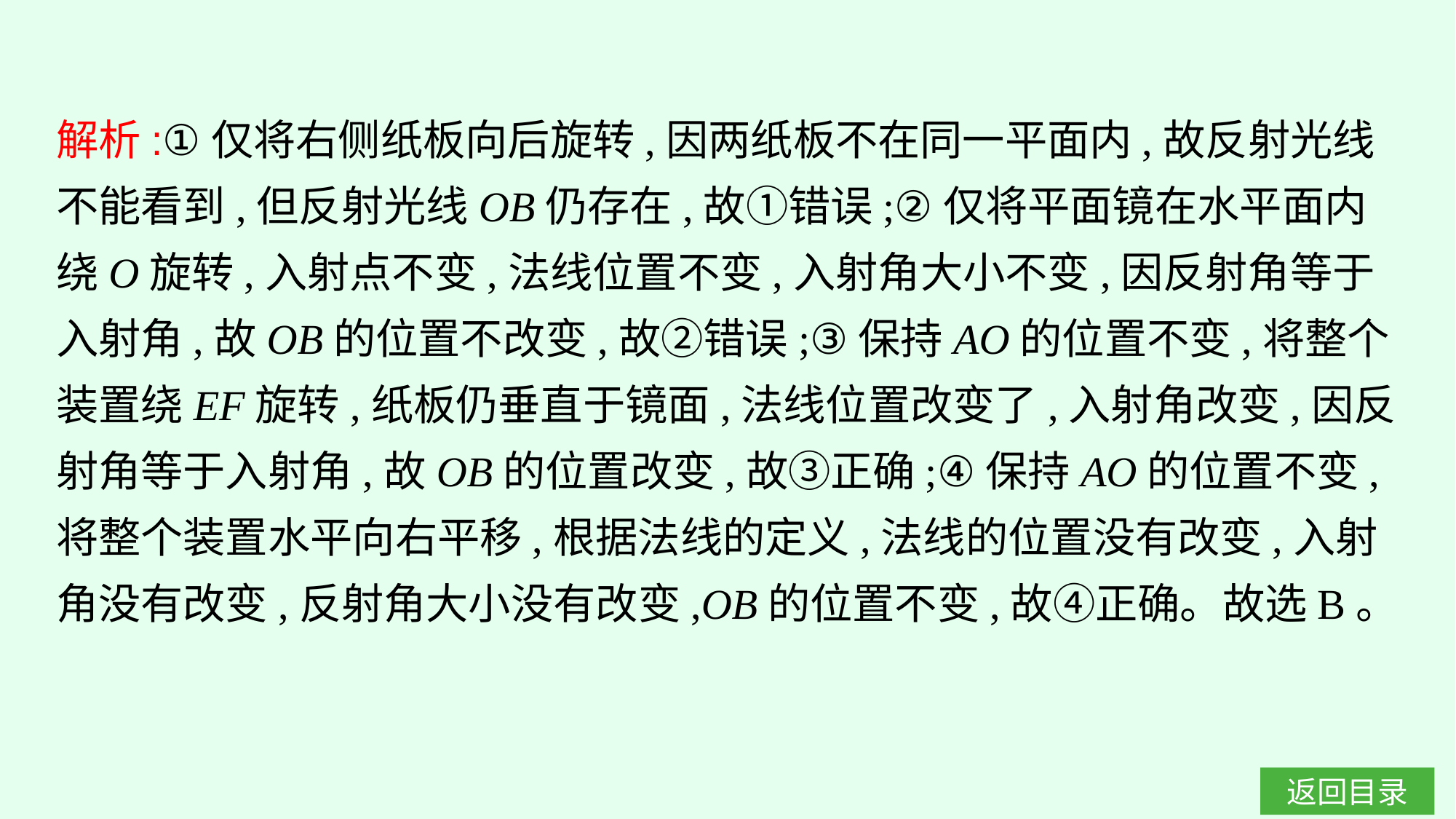

解析:①仅将右侧纸板向后旋转,因两纸板不在同一平面内,故反射光线不能看到,但反射光线OB仍存在,故①错误;②仅将平面镜在水平面内绕O旋转,入射点不变,法线位置不变,入射角大小不变,因反射角等于入射角,故OB的位置不改变,故②错误;③保持AO的位置不变,将整个装置绕EF旋转,纸板仍垂直于镜面,法线位置改变了,入射角改变,因反射角等于入射角,故OB的位置改变,故③正确;④保持AO的位置不变,将整个装置水平向右平移,根据法线的定义,法线的位置没有改变,入射角没有改变,反射角大小没有改变,OB的位置不变,故④正确。故选B。